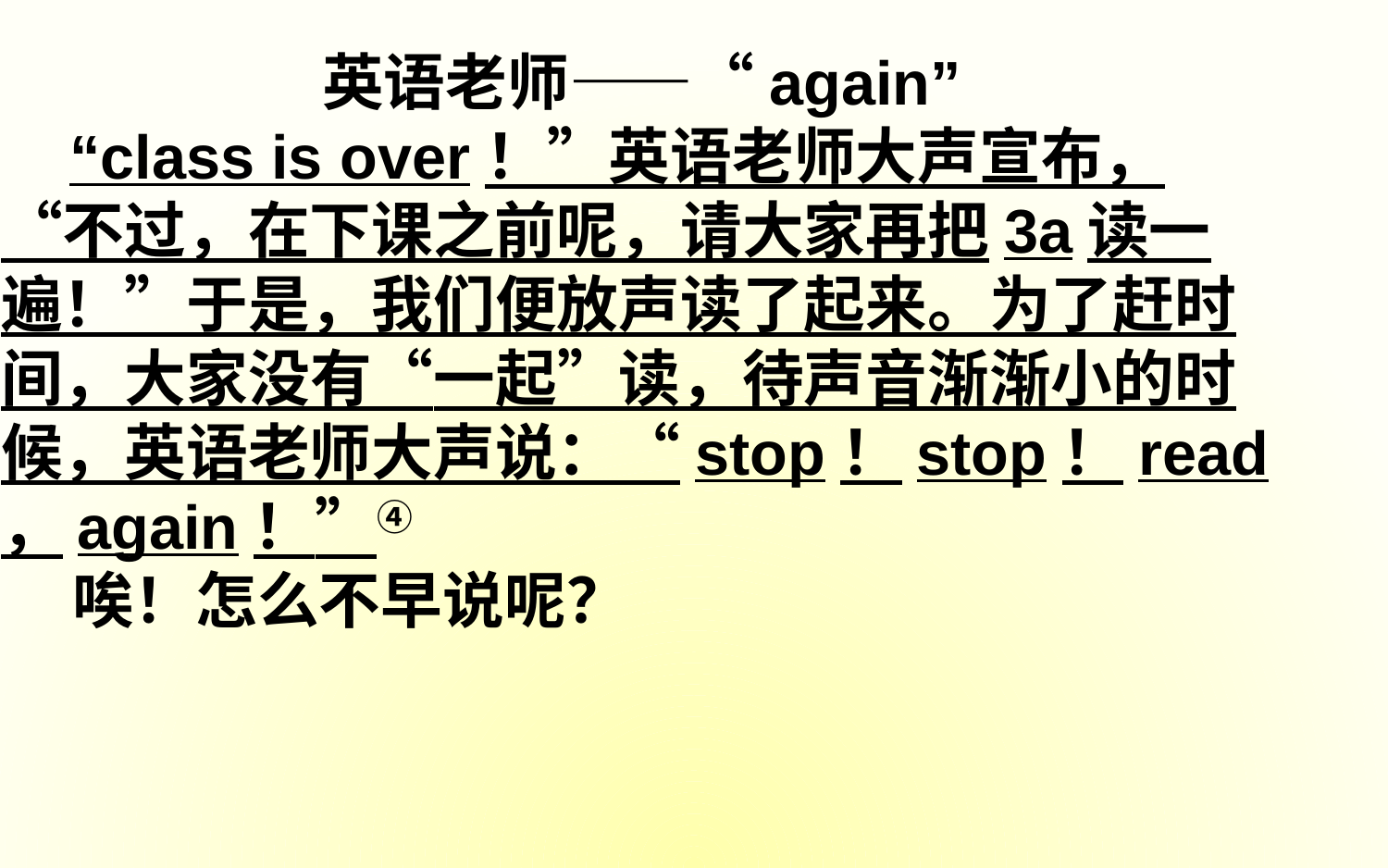

英语老师——“again”
    “class is over！”英语老师大声宣布，“不过，在下课之前呢，请大家再把3a读一遍！”于是，我们便放声读了起来。为了赶时间，大家没有“一起”读，待声音渐渐小的时候，英语老师大声说：“stop！stop！read ，again！”④
    唉！怎么不早说呢？